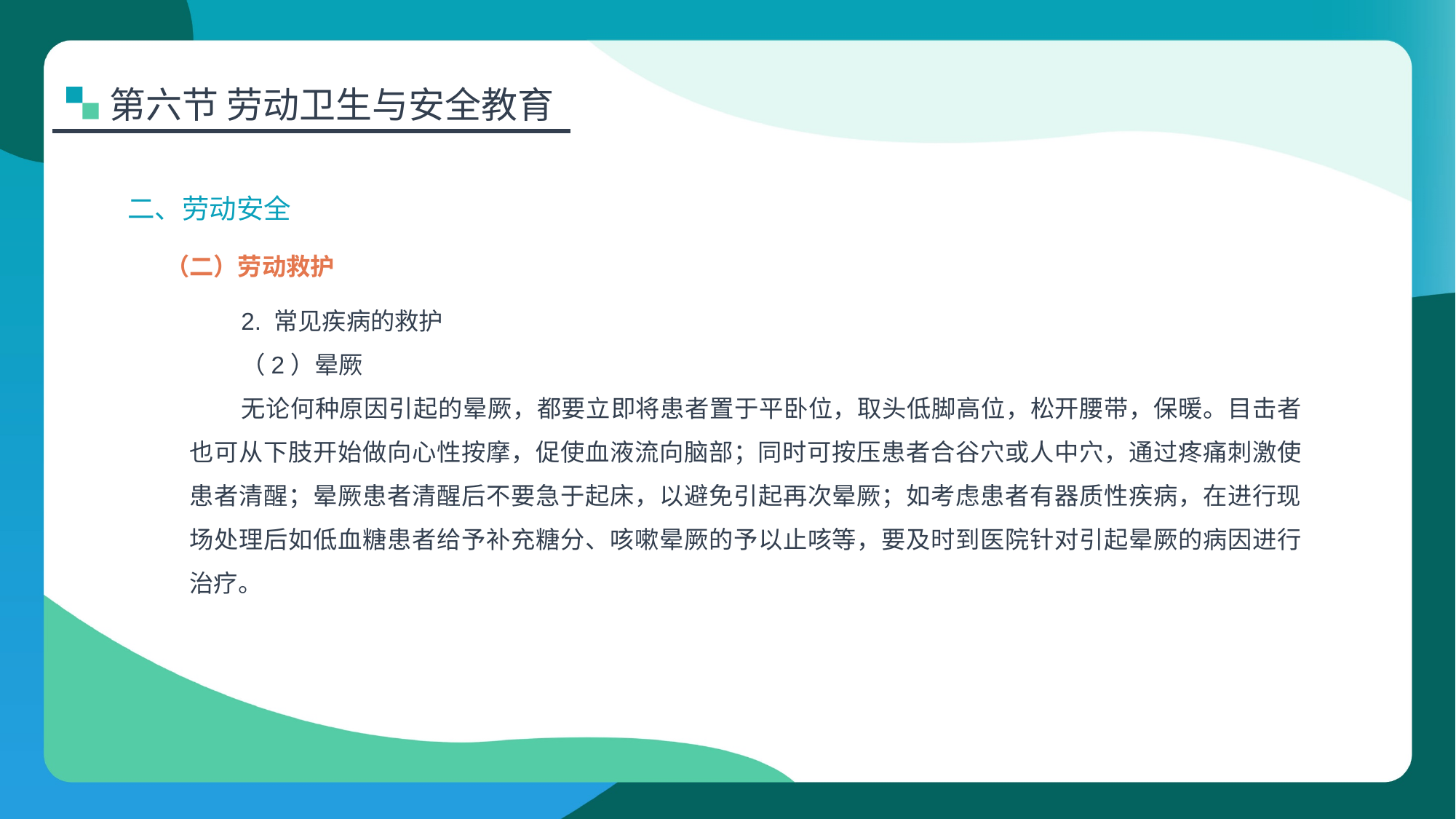

第六节 劳动卫生与安全教育

二、劳动安全
（二）劳动救护
2. 常见疾病的救护
（2）晕厥
无论何种原因引起的晕厥，都要立即将患者置于平卧位，取头低脚高位，松开腰带，保暖。目击者也可从下肢开始做向心性按摩，促使血液流向脑部；同时可按压患者合谷穴或人中穴，通过疼痛刺激使患者清醒；晕厥患者清醒后不要急于起床，以避免引起再次晕厥；如考虑患者有器质性疾病，在进行现场处理后如低血糖患者给予补充糖分、咳嗽晕厥的予以止咳等，要及时到医院针对引起晕厥的病因进行治疗。